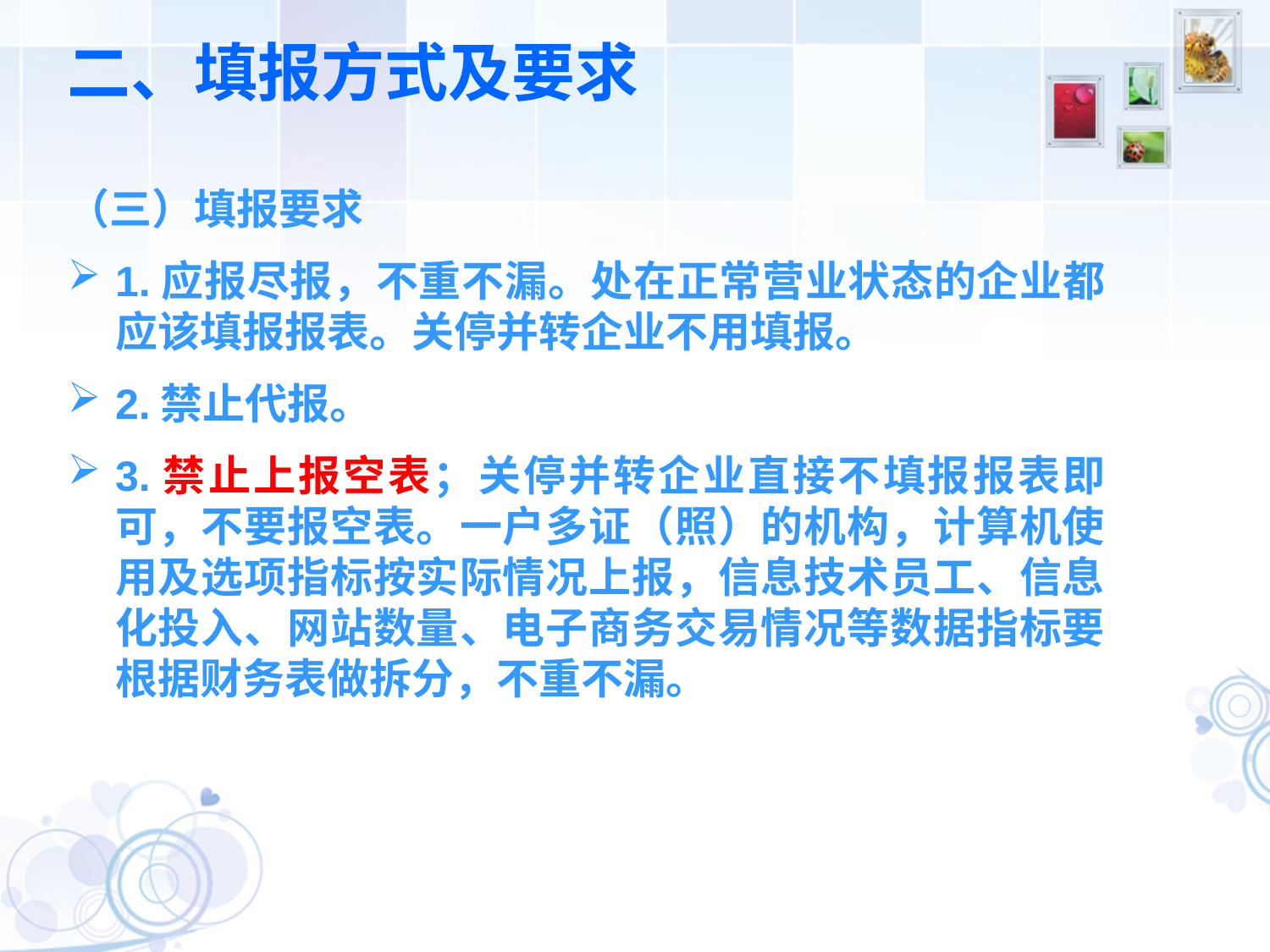

# 二、填报方式及要求
（三）填报要求
1.应报尽报，不重不漏。处在正常营业状态的企业都应该填报报表。关停并转企业不用填报。
2.禁止代报。
3.禁止上报空表；关停并转企业直接不填报报表即可，不要报空表。一户多证（照）的机构，计算机使用及选项指标按实际情况上报，信息技术员工、信息化投入、网站数量、电子商务交易情况等数据指标要根据财务表做拆分，不重不漏。